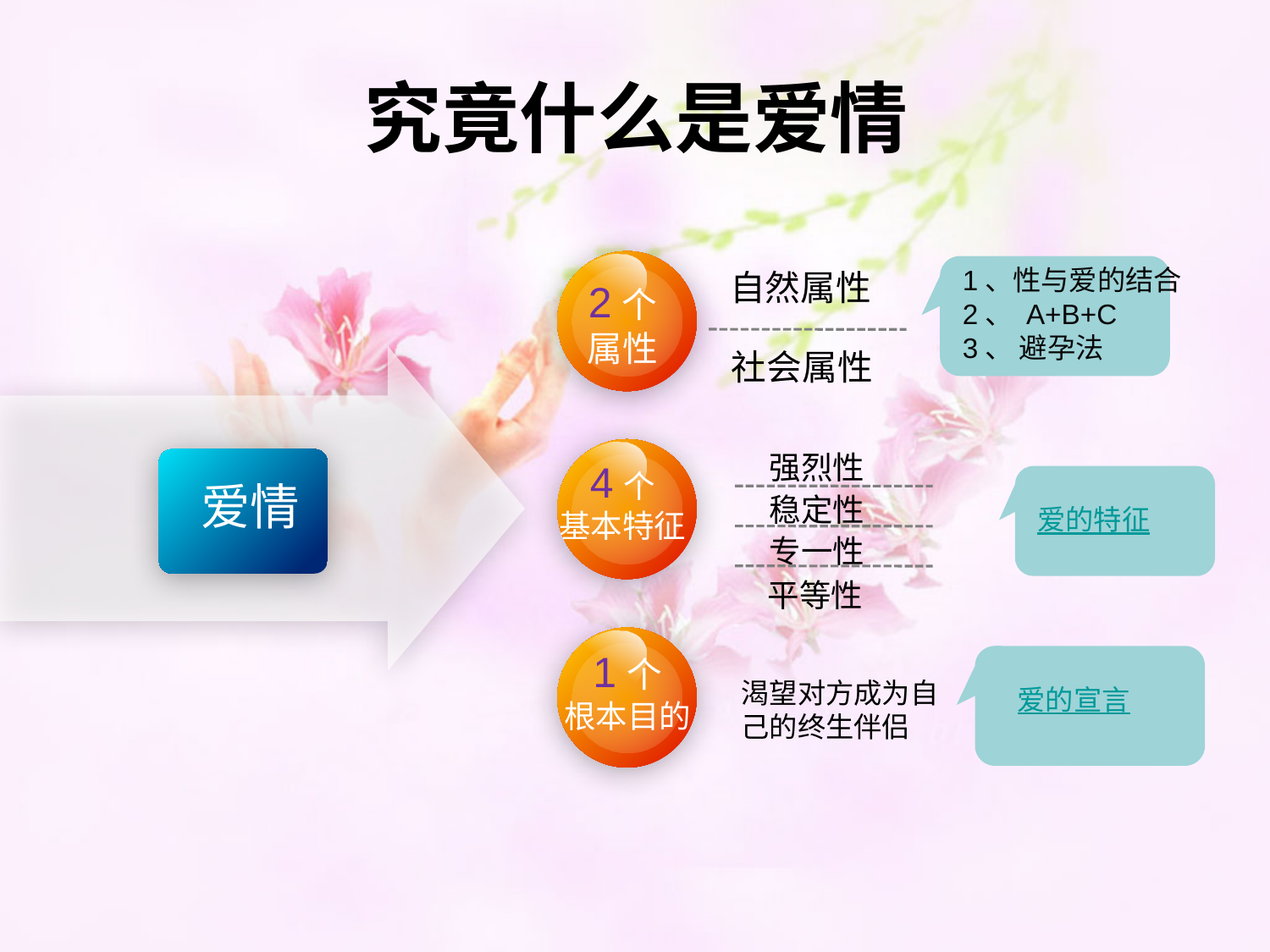

# 究竟什么是爱情

1、性与爱的结合
2、 A+B+C
3、 避孕法
自然属性
2个
属性
社会属性

    强烈性

爱情
4个
基本特征

    稳定性
爱的特征

    专一性
    平等性

1个
根本目的

渴望对方成为自己的终生伴侣
爱的宣言